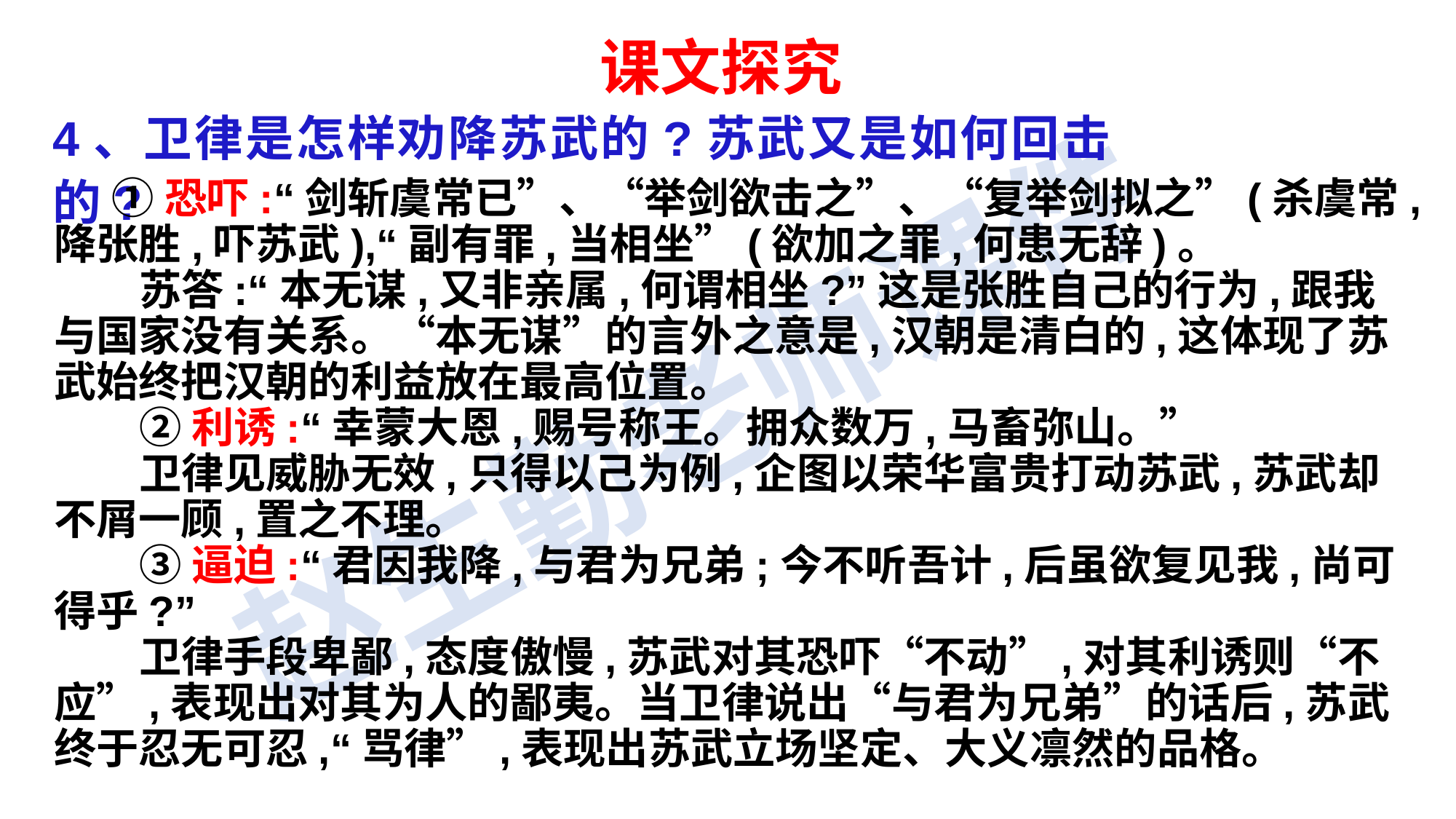

课文探究
4、卫律是怎样劝降苏武的?苏武又是如何回击的?
      ①恐吓:“剑斩虞常已”、“举剑欲击之”、“复举剑拟之”(杀虞常,降张胜,吓苏武),“副有罪,当相坐”(欲加之罪,何患无辞)。
苏答:“本无谋,又非亲属,何谓相坐?”这是张胜自己的行为,跟我与国家没有关系。“本无谋”的言外之意是,汉朝是清白的,这体现了苏武始终把汉朝的利益放在最高位置。
②利诱:“幸蒙大恩,赐号称王。拥众数万,马畜弥山。”
卫律见威胁无效,只得以己为例,企图以荣华富贵打动苏武,苏武却不屑一顾,置之不理。
③逼迫:“君因我降,与君为兄弟;今不听吾计,后虽欲复见我,尚可得乎?”
卫律手段卑鄙,态度傲慢,苏武对其恐吓“不动”,对其利诱则“不应”,表现出对其为人的鄙夷。当卫律说出“与君为兄弟”的话后,苏武终于忍无可忍,“骂律”,表现出苏武立场坚定、大义凛然的品格。